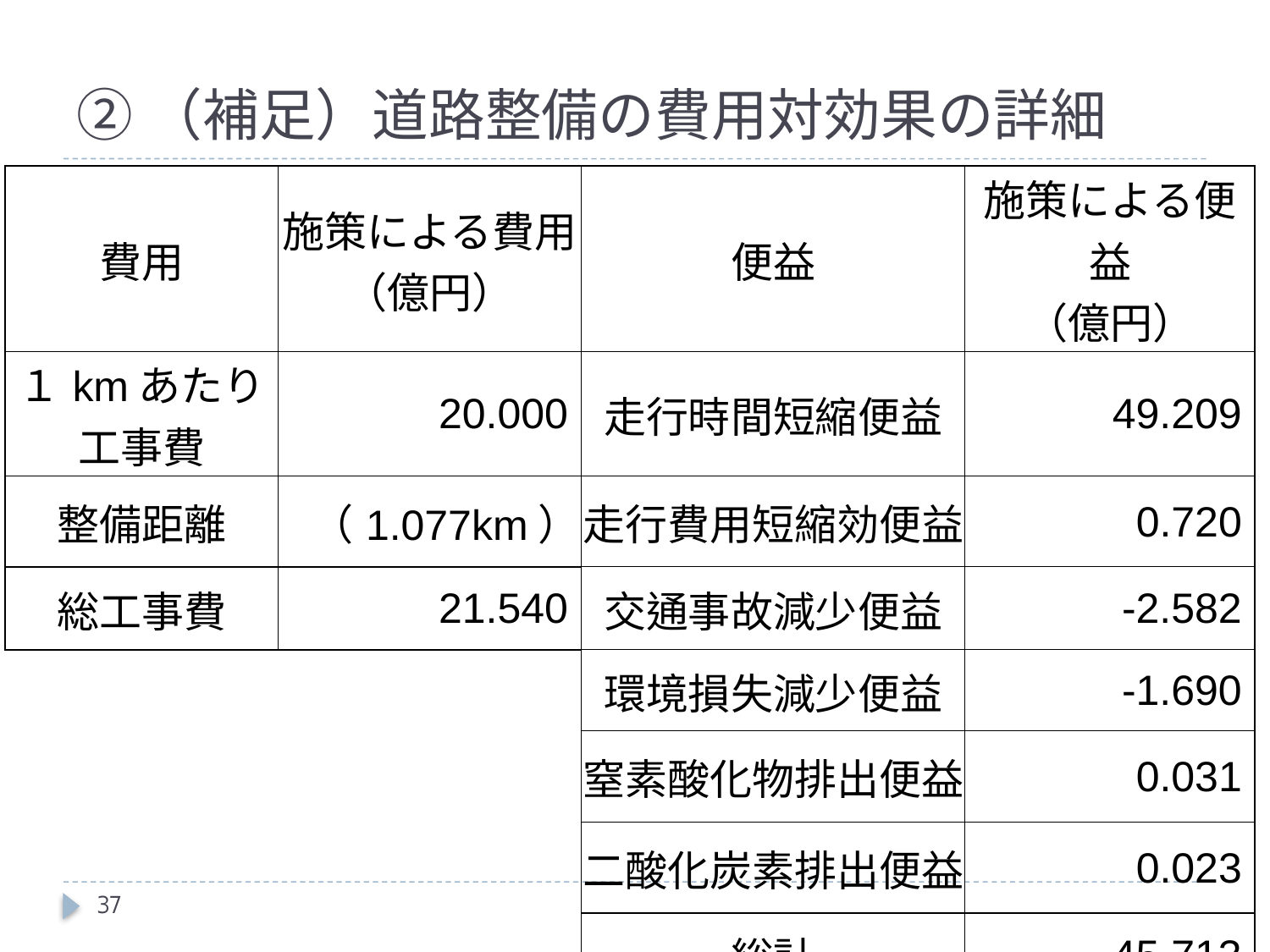

# ②（補足）道路整備の費用対効果の詳細
| 費用 | 施策による費用 （億円） | 便益 | 施策による便益 （億円） |
| --- | --- | --- | --- |
| １kmあたり 工事費 | 20.000 | 走行時間短縮便益 | 49.209 |
| 整備距離 | （1.077km） | 走行費用短縮効便益 | 0.720 |
| 総工事費 | 21.540 | 交通事故減少便益 | -2.582 |
|  |  | 環境損失減少便益 | -1.690 |
|  |  | 窒素酸化物排出便益 | 0.031 |
|  |  | 二酸化炭素排出便益 | 0.023 |
|  |  | 総計 | 45.713 |
37